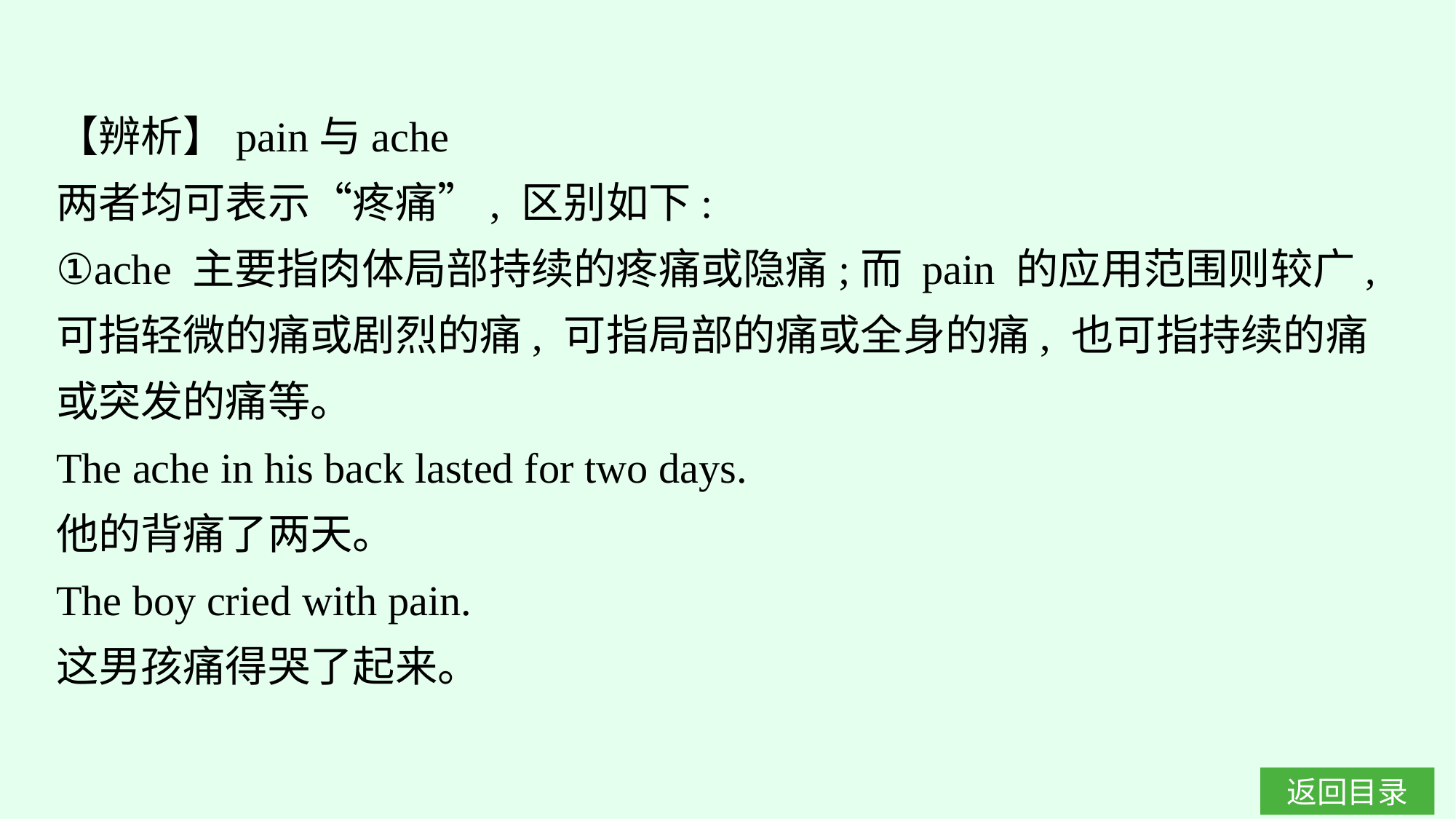

【辨析】pain与ache
两者均可表示“疼痛”, 区别如下:
①ache 主要指肉体局部持续的疼痛或隐痛;而 pain 的应用范围则较广, 可指轻微的痛或剧烈的痛, 可指局部的痛或全身的痛, 也可指持续的痛或突发的痛等。
The ache in his back lasted for two days.
他的背痛了两天。
The boy cried with pain.
这男孩痛得哭了起来。